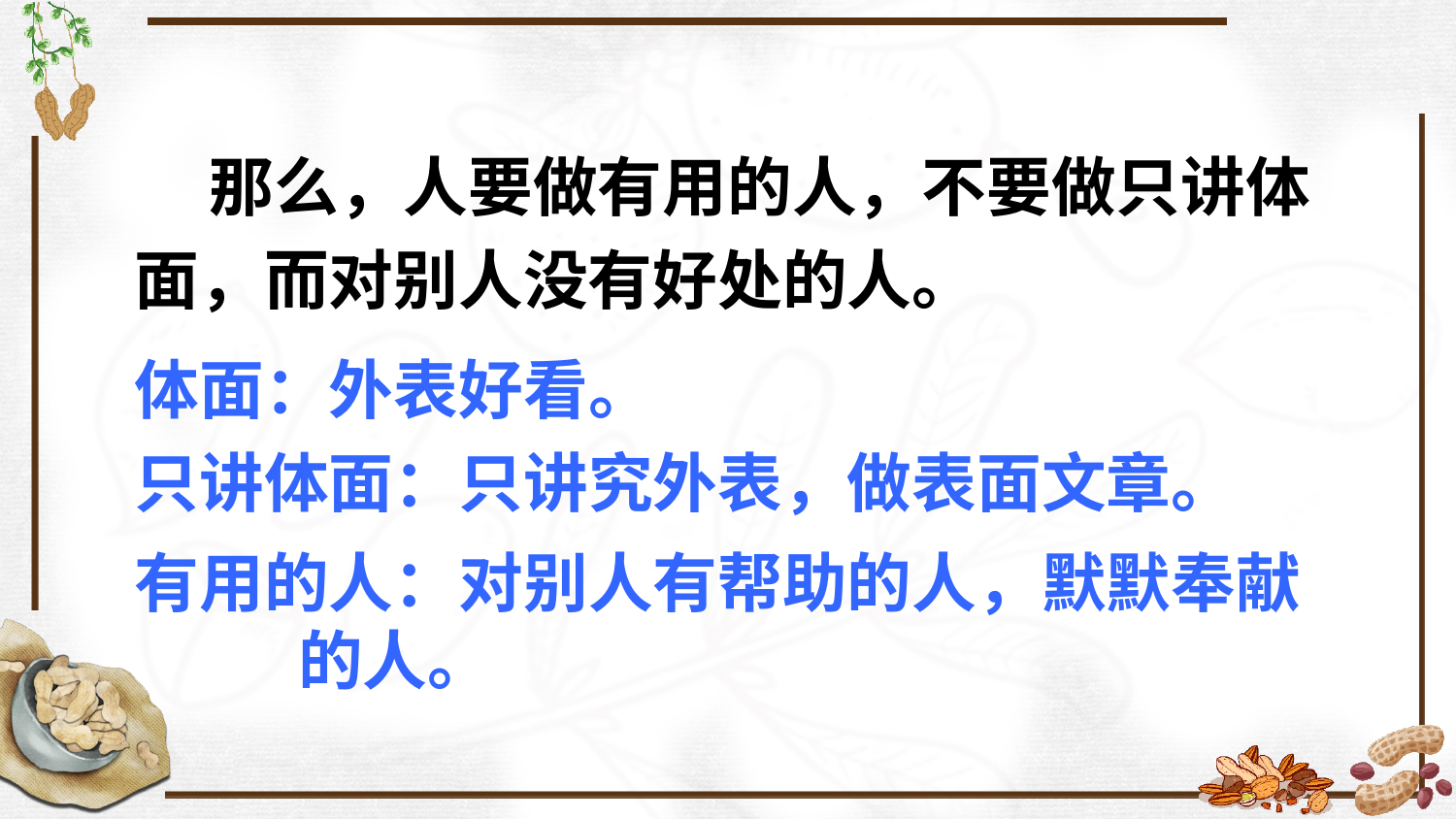

那么，人要做有用的人，不要做只讲体面，而对别人没有好处的人。
体面：外表好看。
只讲体面：只讲究外表，做表面文章。
有用的人：对别人有帮助的人，默默奉献
          的人。